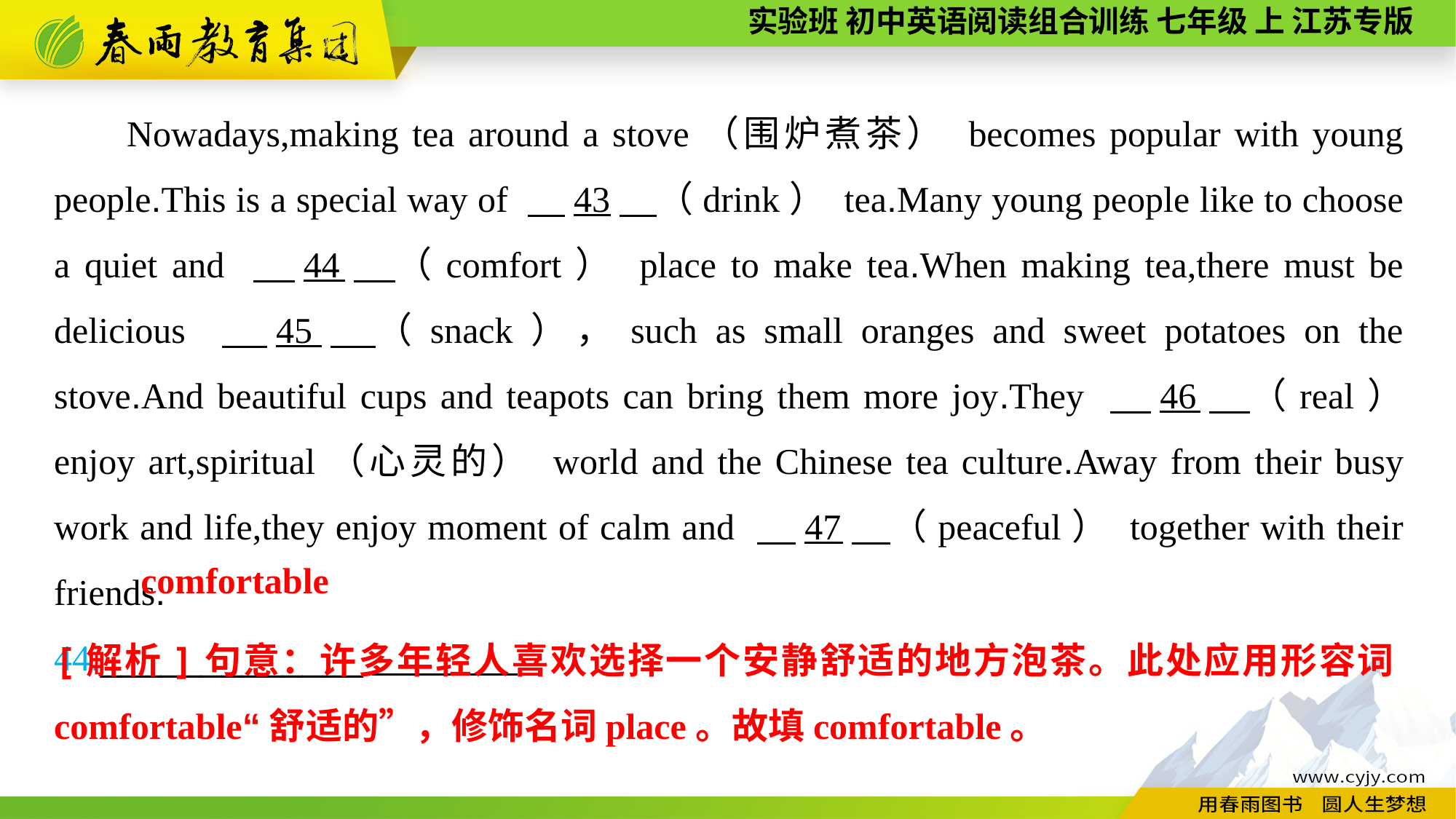

Nowadays,making tea around a stove（围炉煮茶） becomes popular with young people.This is a special way of 　43　（drink） tea.Many young people like to choose a quiet and 　44　（comfort） place to make tea.When making tea,there must be delicious 　45　（snack），such as small oranges and sweet potatoes on the stove.And beautiful cups and teapots can bring them more joy.They 　46　（real） enjoy art,spiritual（心灵的） world and the Chinese tea culture.Away from their busy work and life,they enjoy moment of calm and 　47　（peaceful） together with their friends.
44._____________
comfortable
[解析]句意：许多年轻人喜欢选择一个安静舒适的地方泡茶。此处应用形容词comfortable“舒适的”，修饰名词place。故填comfortable。